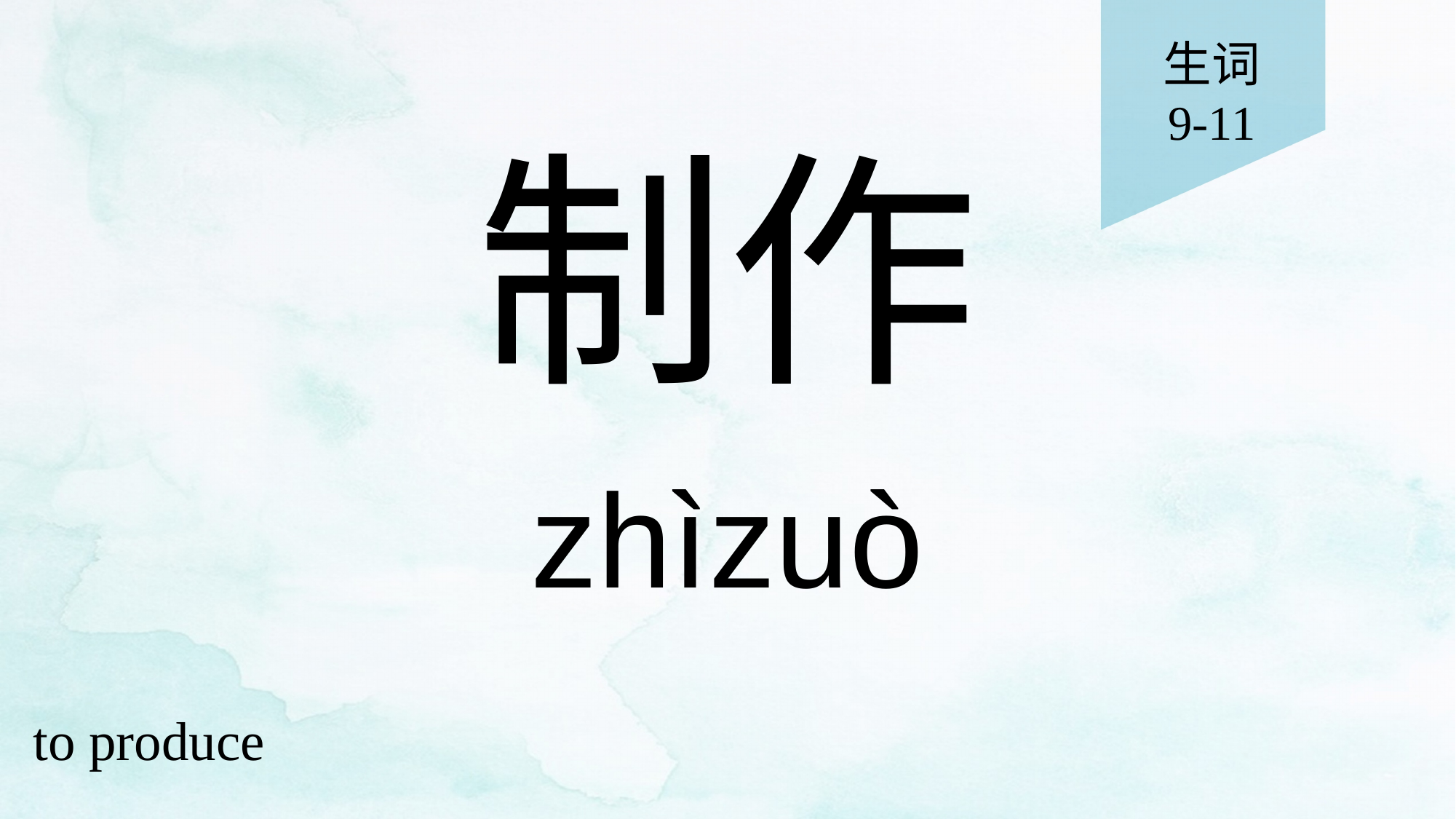

生词
9-11
# 制作
zhìzuò
to produce